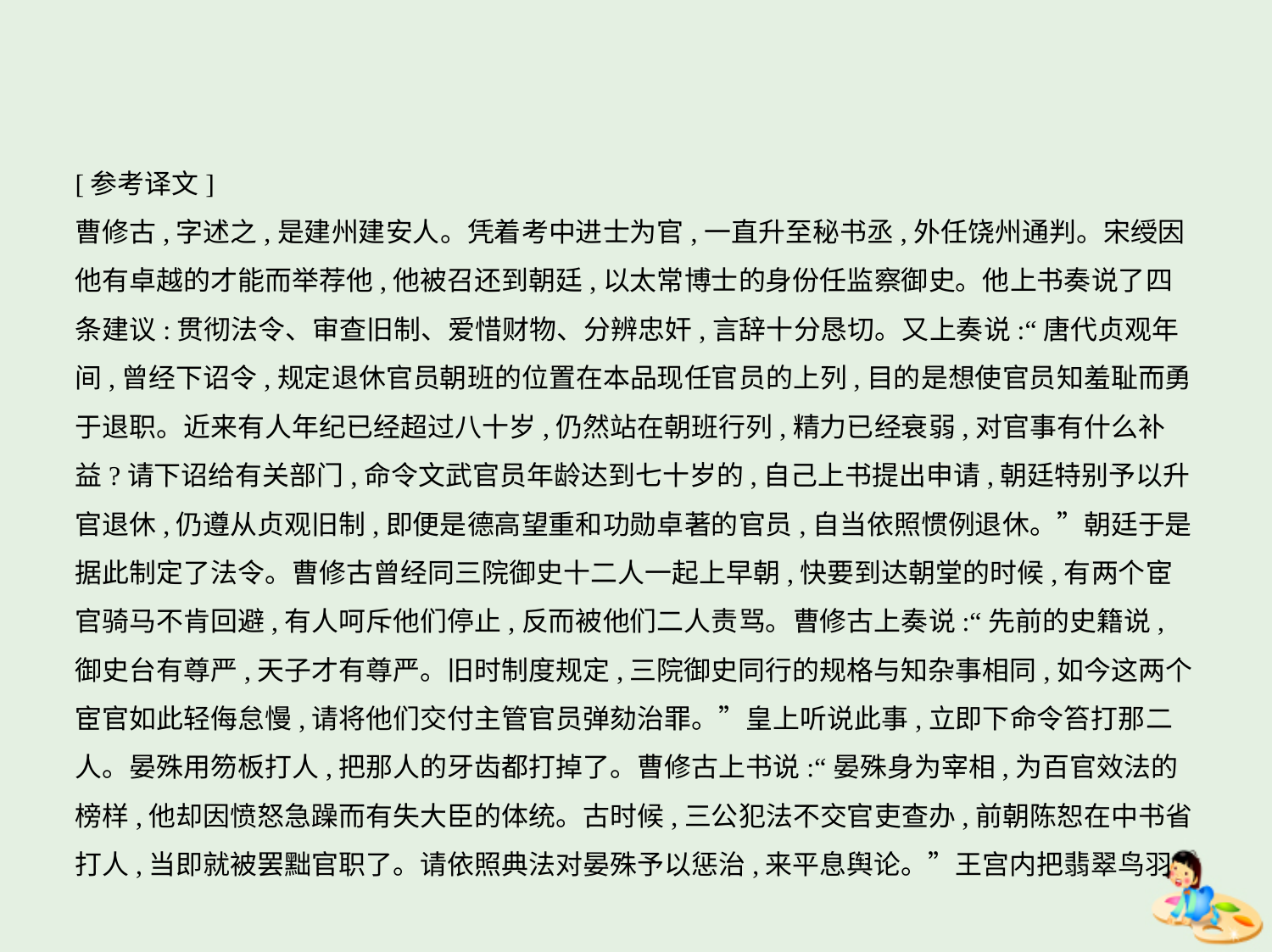

[参考译文]
曹修古,字述之,是建州建安人。凭着考中进士为官,一直升至秘书丞,外任饶州通判。宋绶因
他有卓越的才能而举荐他,他被召还到朝廷,以太常博士的身份任监察御史。他上书奏说了四
条建议:贯彻法令、审查旧制、爱惜财物、分辨忠奸,言辞十分恳切。又上奏说:“唐代贞观年
间,曾经下诏令,规定退休官员朝班的位置在本品现任官员的上列,目的是想使官员知羞耻而勇
于退职。近来有人年纪已经超过八十岁,仍然站在朝班行列,精力已经衰弱,对官事有什么补
益?请下诏给有关部门,命令文武官员年龄达到七十岁的,自己上书提出申请,朝廷特别予以升
官退休,仍遵从贞观旧制,即便是德高望重和功勋卓著的官员,自当依照惯例退休。”朝廷于是
据此制定了法令。曹修古曾经同三院御史十二人一起上早朝,快要到达朝堂的时候,有两个宦
官骑马不肯回避,有人呵斥他们停止,反而被他们二人责骂。曹修古上奏说:“先前的史籍说,
御史台有尊严,天子才有尊严。旧时制度规定,三院御史同行的规格与知杂事相同,如今这两个
宦官如此轻侮怠慢,请将他们交付主管官员弹劾治罪。”皇上听说此事,立即下命令笞打那二
人。晏殊用笏板打人,把那人的牙齿都打掉了。曹修古上书说:“晏殊身为宰相,为百官效法的
榜样,他却因愤怒急躁而有失大臣的体统。古时候,三公犯法不交官吏查办,前朝陈恕在中书省
打人,当即就被罢黜官职了。请依照典法对晏殊予以惩治,来平息舆论。”王宫内把翡翠鸟羽